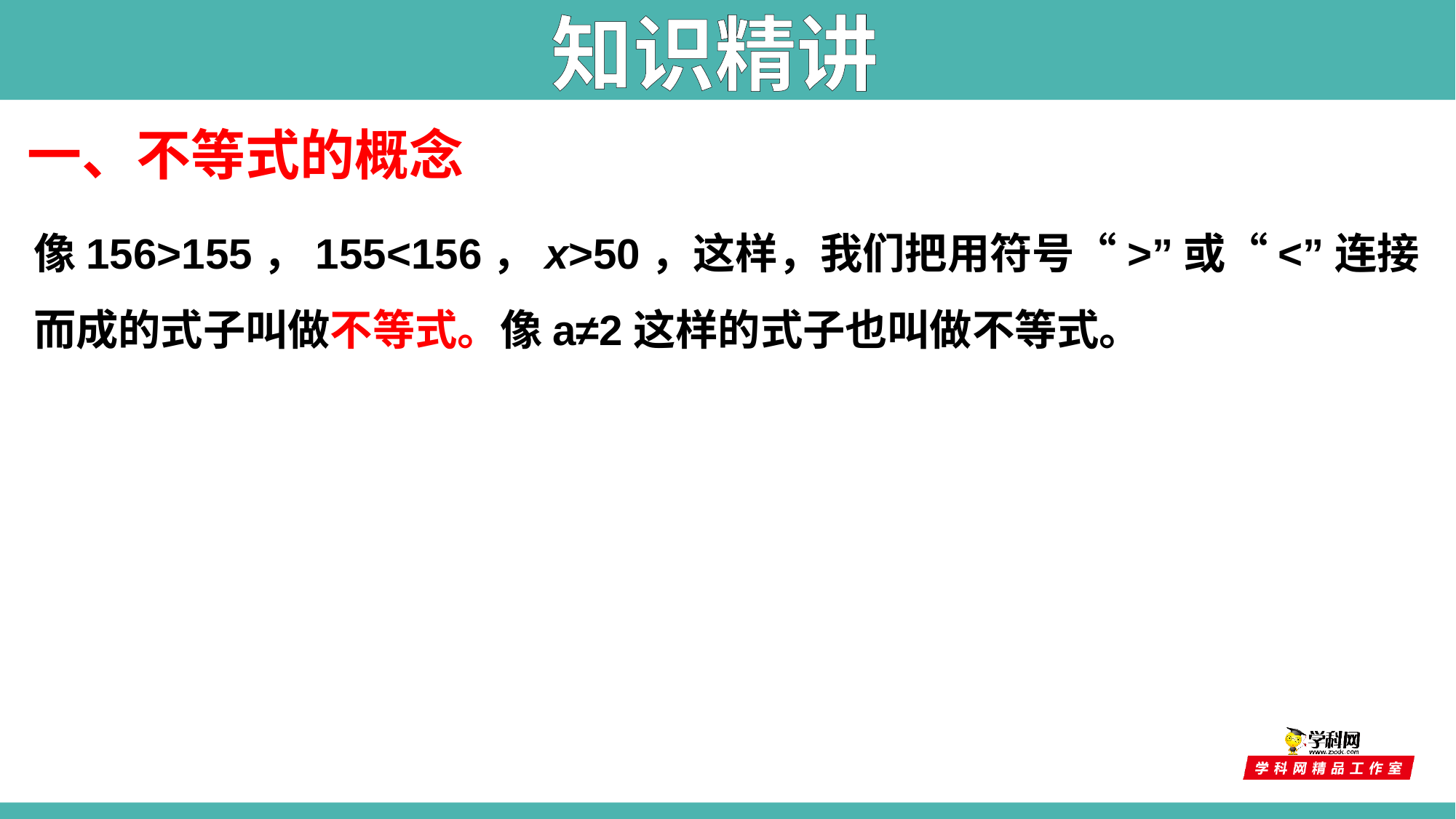

知识精讲
一、不等式的概念
像156>155，155<156，x>50，这样，我们把用符号“>”或“<”连接而成的式子叫做不等式。像a≠2这样的式子也叫做不等式。